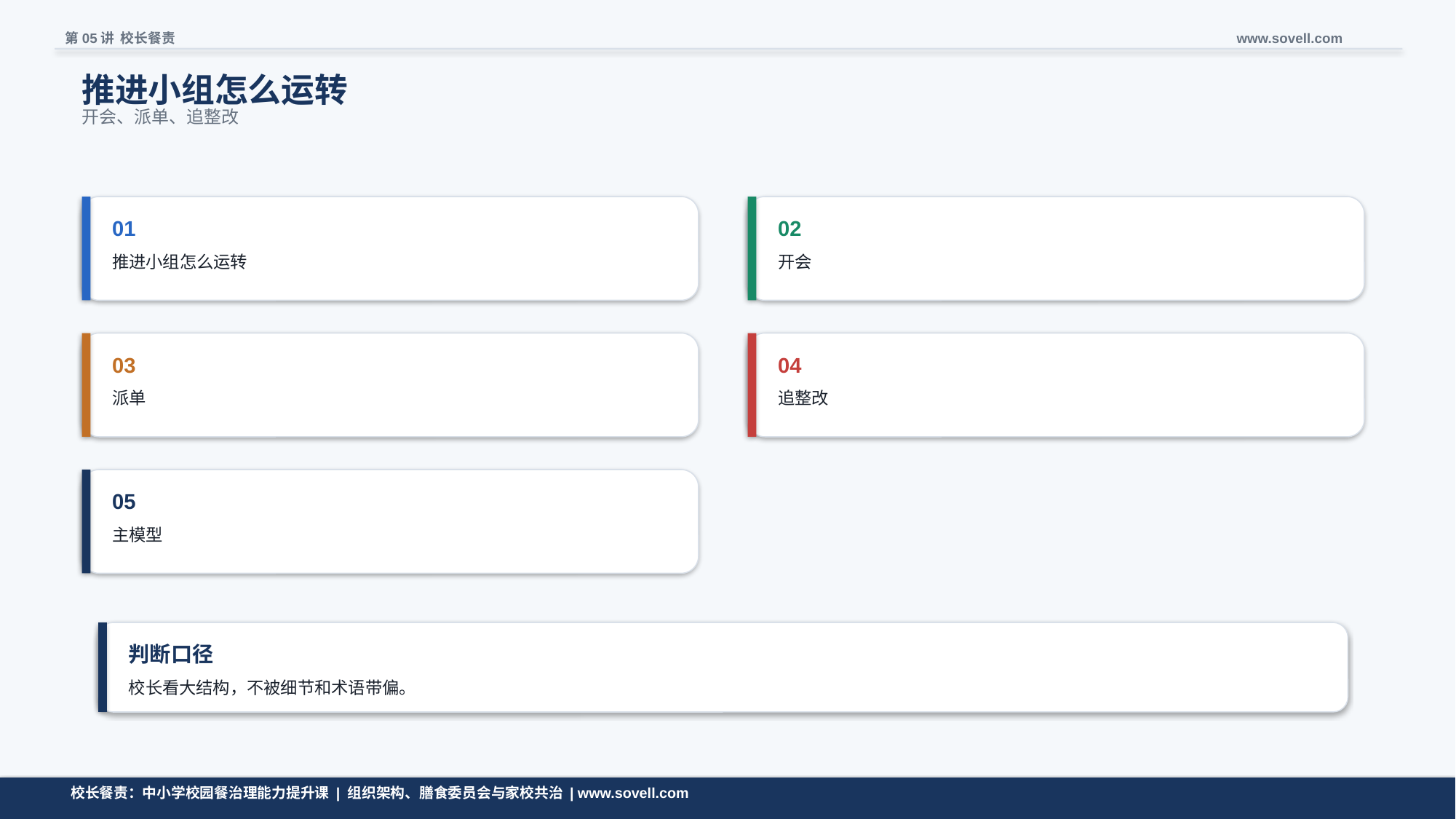

第05讲  校长餐责
www.sovell.com

推进小组怎么运转
开会、派单、追整改

01
02
推进小组怎么运转
开会

03
04
派单
追整改

05
主模型

判断口径
校长看大结构，不被细节和术语带偏。

清单不是越长越好，而是要帮助校长快速判断。
校长餐责：中小学校园餐治理能力提升课 | 组织架构、膳食委员会与家校共治 | www.sovell.com